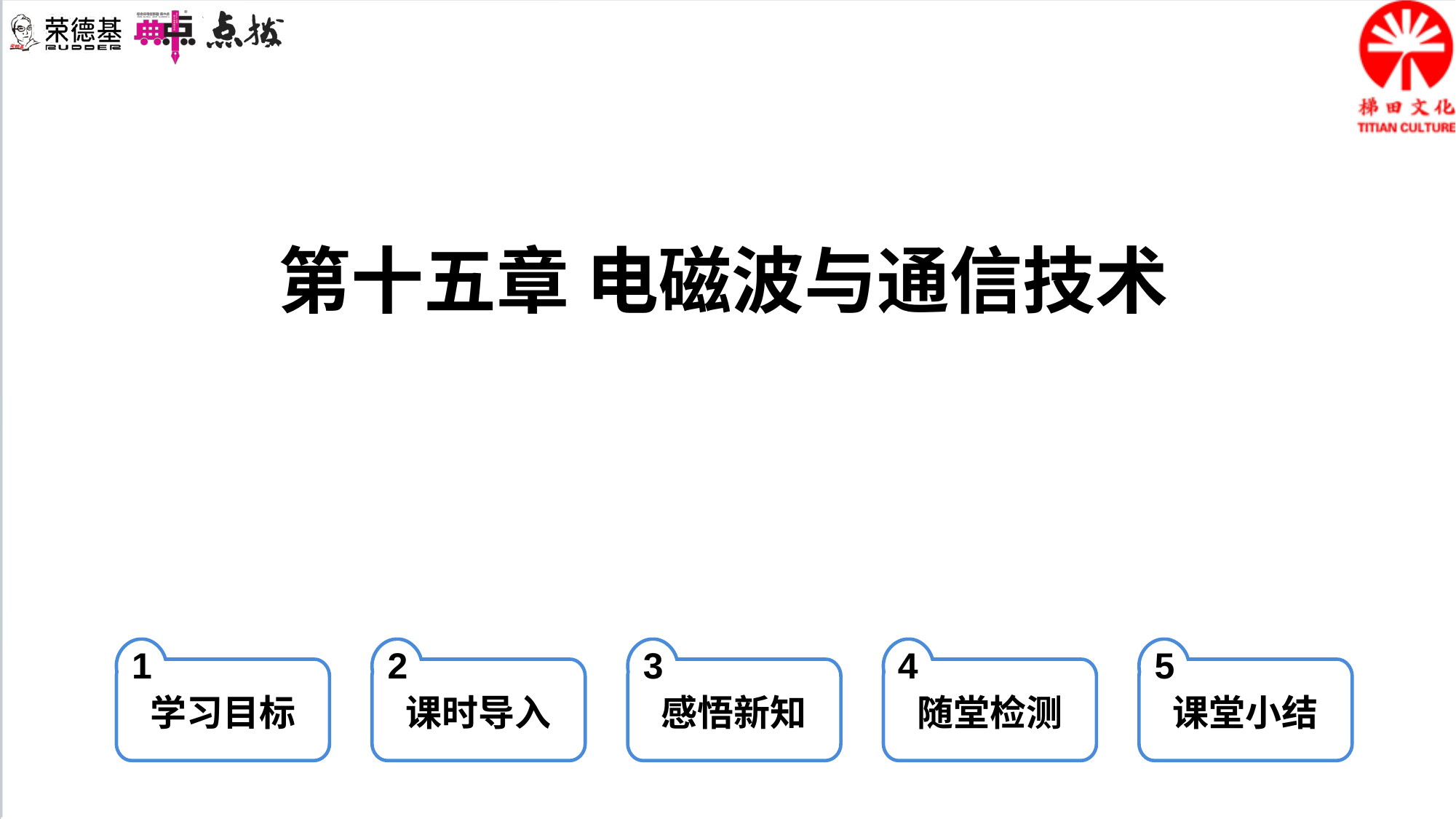

第十五章 电磁波与通信技术

1

学习目标
2

课时导入
3

感悟新知
4

随堂检测
5

课堂小结